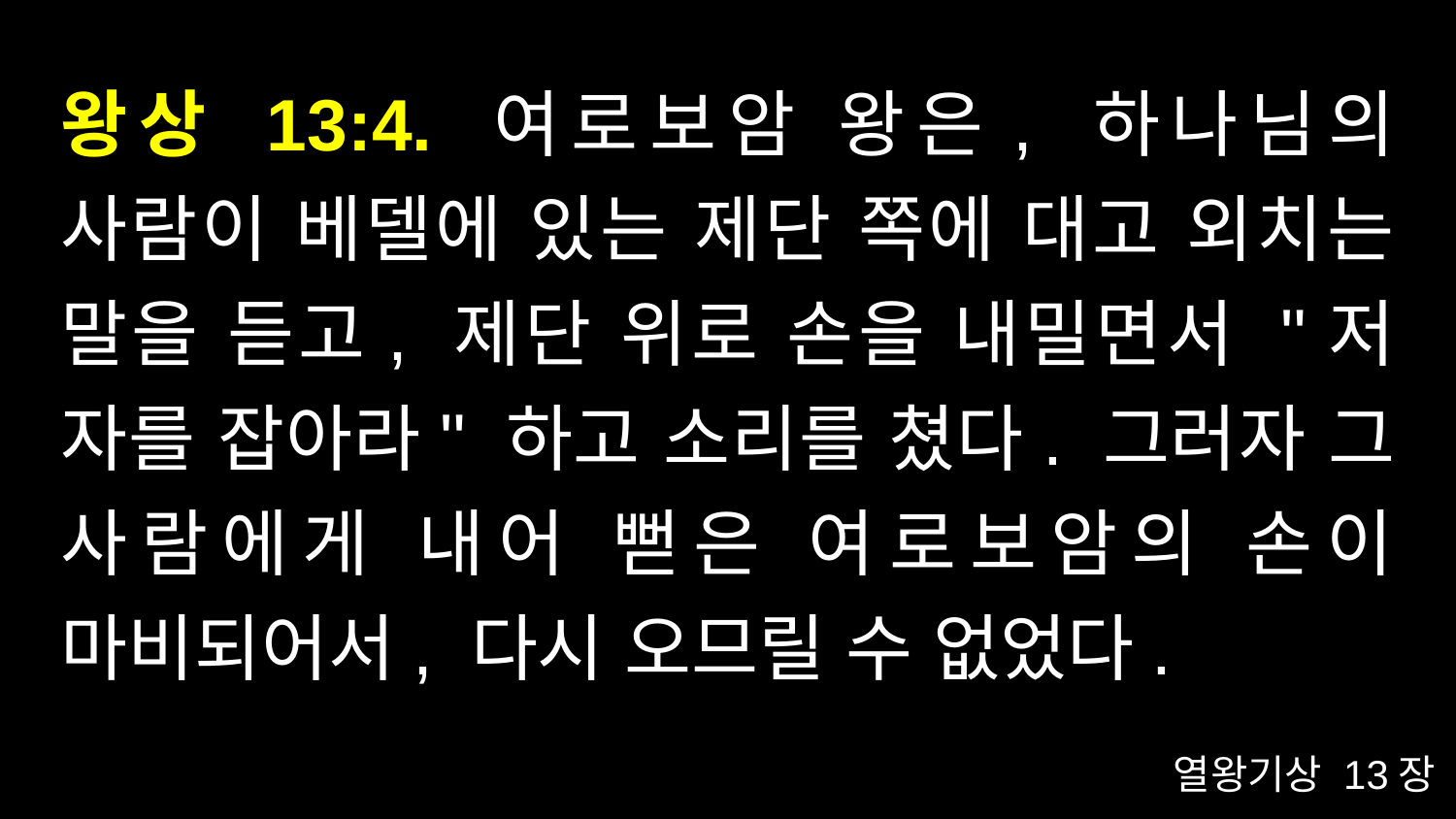

# 왕상 13:4. 여로보암 왕은, 하나님의 사람이 베델에 있는 제단 쪽에 대고 외치는 말을 듣고, 제단 위로 손을 내밀면서 "저 자를 잡아라" 하고 소리를 쳤다. 그러자 그 사람에게 내어 뻗은 여로보암의 손이 마비되어서, 다시 오므릴 수 없었다.
열왕기상 13장